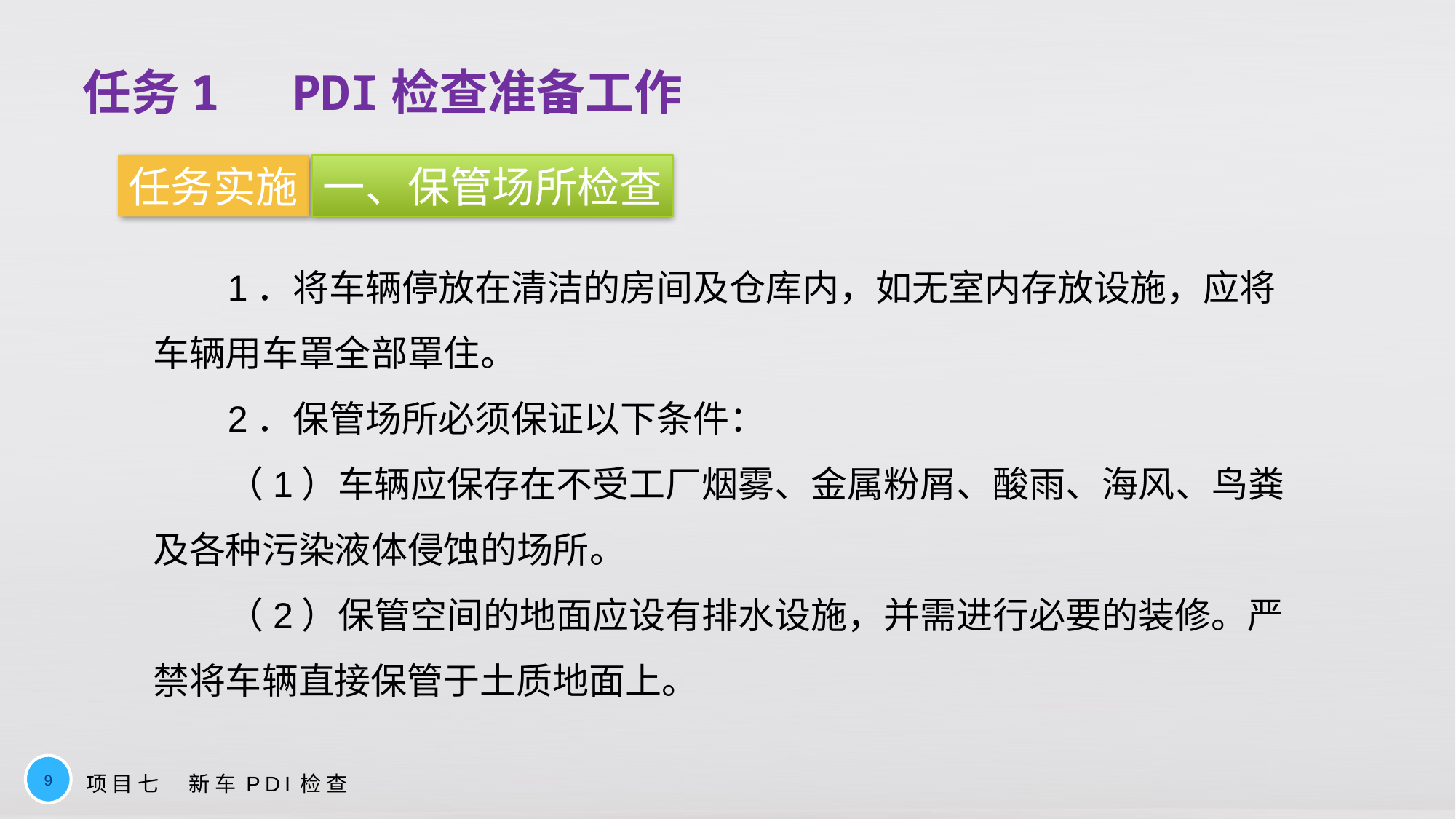

任务1　PDI检查准备工作
任务实施
一、保管场所检查
1．将车辆停放在清洁的房间及仓库内，如无室内存放设施，应将车辆用车罩全部罩住。
2．保管场所必须保证以下条件：
（1）车辆应保存在不受工厂烟雾、金属粉屑、酸雨、海风、鸟粪及各种污染液体侵蚀的场所。
（2）保管空间的地面应设有排水设施，并需进行必要的装修。严禁将车辆直接保管于土质地面上。
9